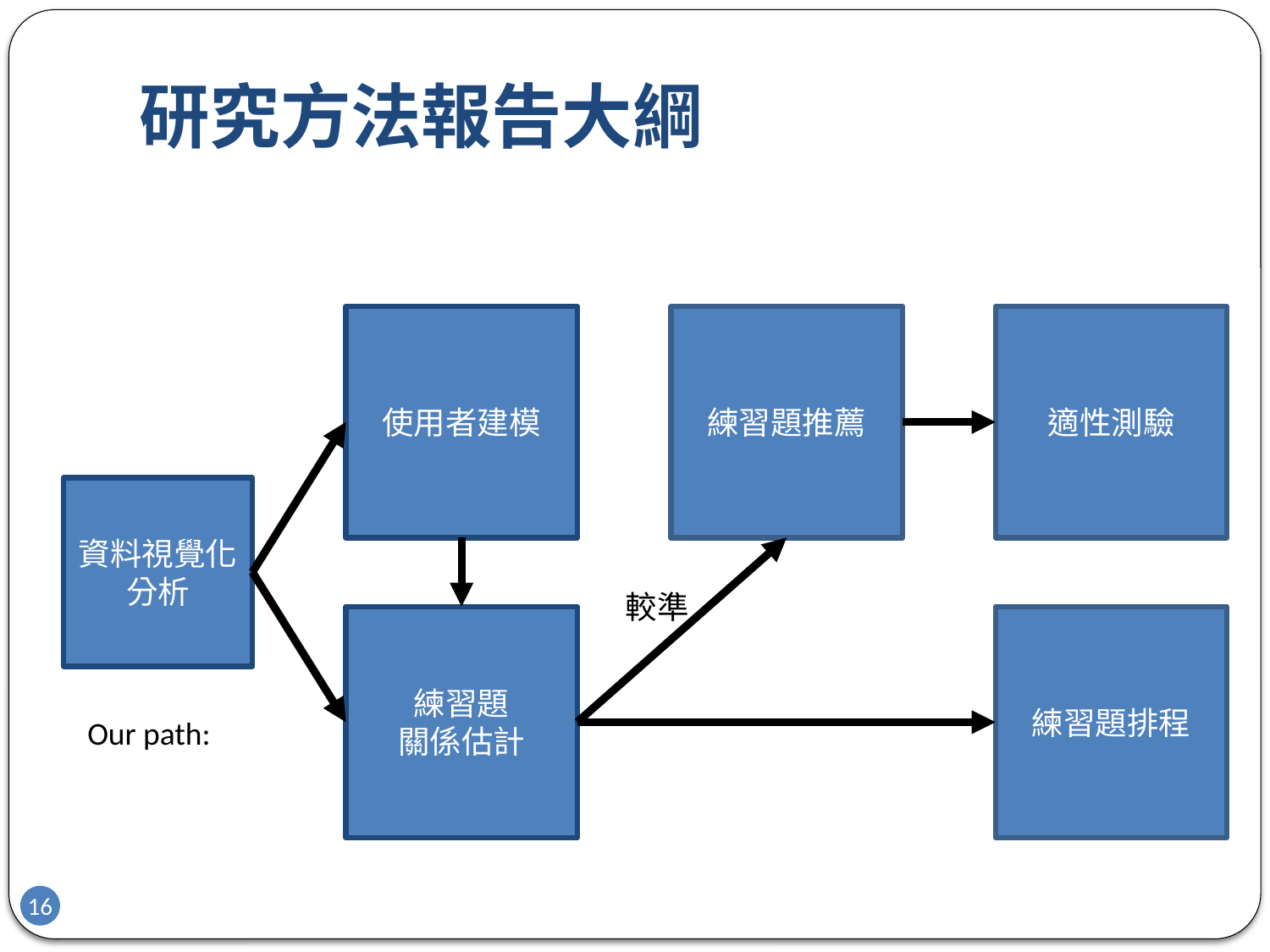

# 研究方法報告大綱
使用者建模
練習題推薦
適性測驗
資料視覺化
分析
較準
練習題排程
練習題
關係估計
Our path:
16